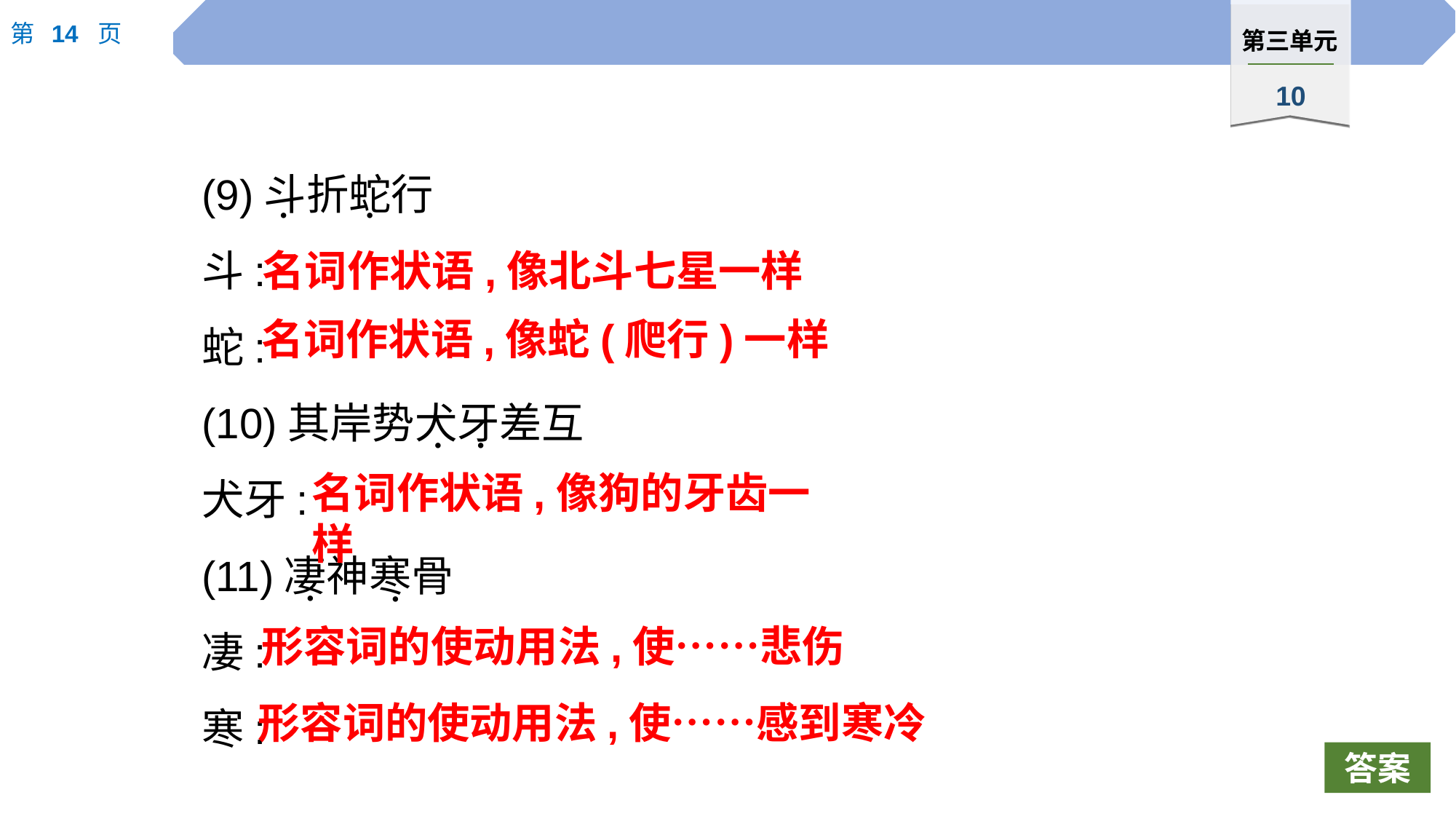

(9)斗折蛇行
斗:
蛇:
(10)其岸势犬牙差互
犬牙:
(11)凄神寒骨
凄:
寒:
 ·
 ·
名词作状语,像北斗七星一样
名词作状语,像蛇(爬行)一样
 ·
 ·
名词作状语,像狗的牙齿一样
 ·
 ·
形容词的使动用法,使……悲伤
形容词的使动用法,使……感到寒冷
答案